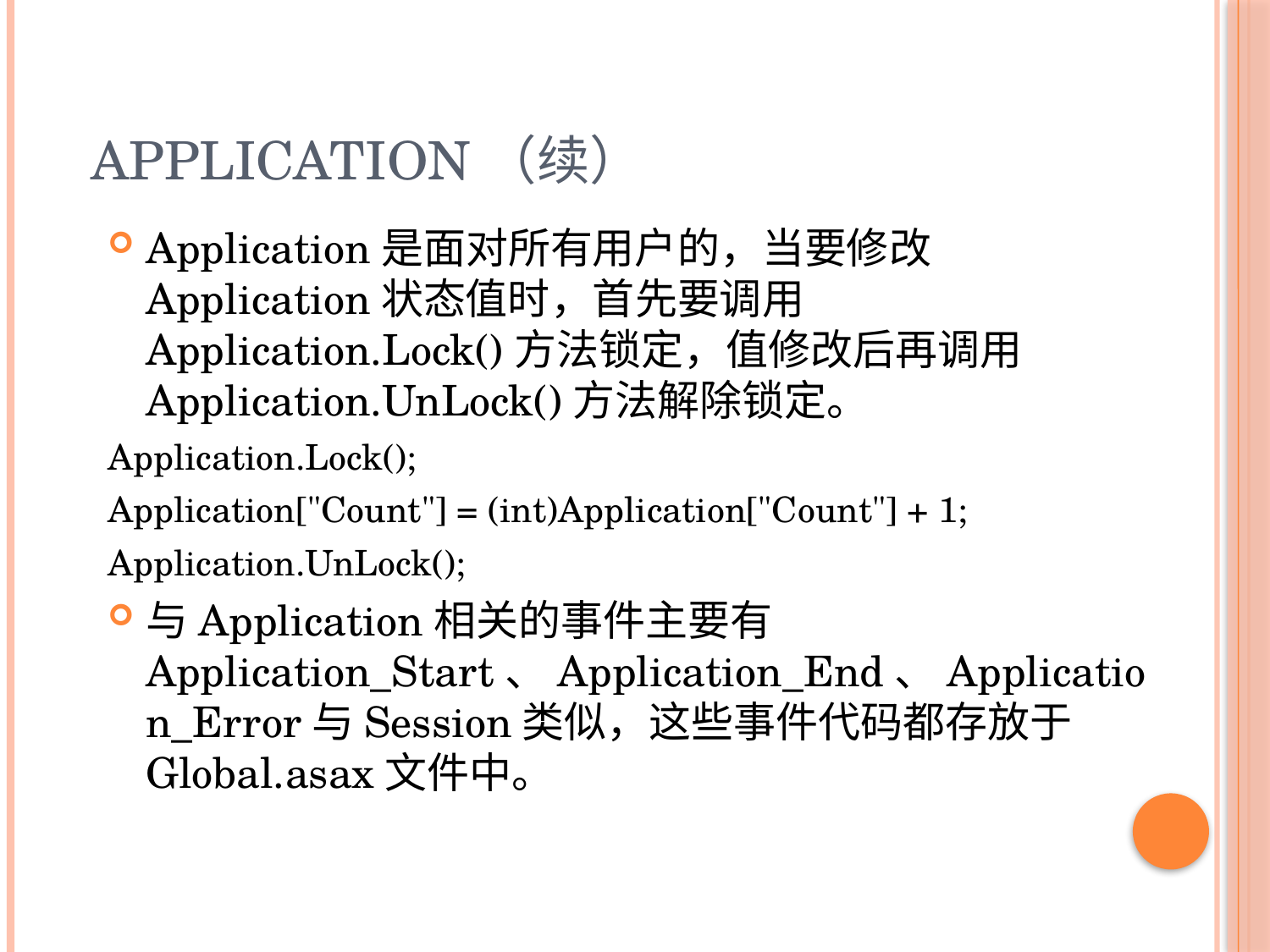

# Application（续）
Application是面对所有用户的，当要修改Application状态值时，首先要调用Application.Lock()方法锁定，值修改后再调用Application.UnLock()方法解除锁定。
Application.Lock();
Application["Count"] = (int)Application["Count"] + 1;
Application.UnLock();
与Application相关的事件主要有Application_Start、Application_End、Application_Error与Session类似，这些事件代码都存放于Global.asax文件中。
35